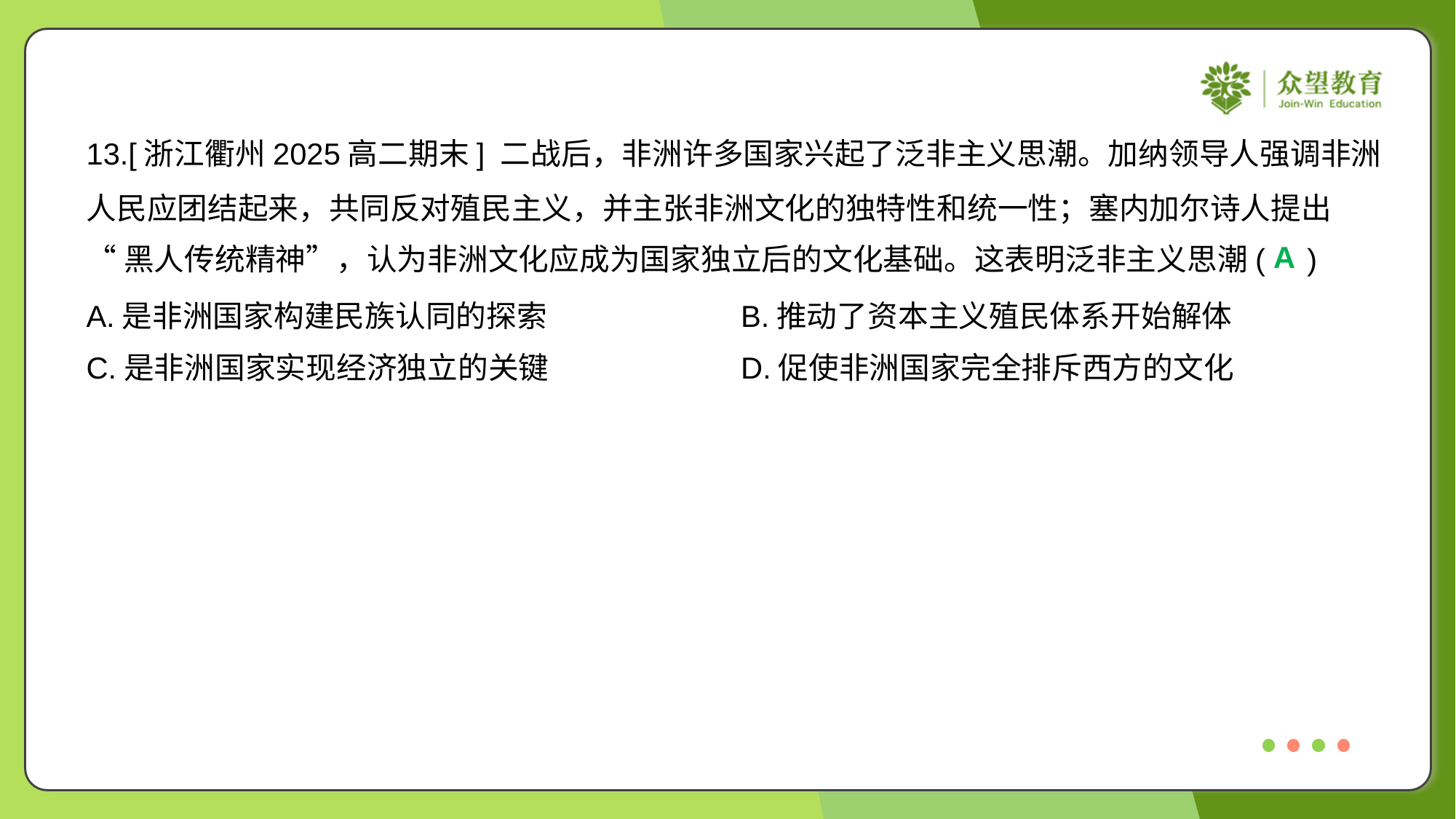

13.[浙江衢州2025高二期末] 二战后，非洲许多国家兴起了泛非主义思潮。加纳领导人强调非洲
人民应团结起来，共同反对殖民主义，并主张非洲文化的独特性和统一性；塞内加尔诗人提出
“黑人传统精神”，认为非洲文化应成为国家独立后的文化基础。这表明泛非主义思潮(     )
A
A.是非洲国家构建民族认同的探索	B.推动了资本主义殖民体系开始解体
C.是非洲国家实现经济独立的关键	D.促使非洲国家完全排斥西方的文化